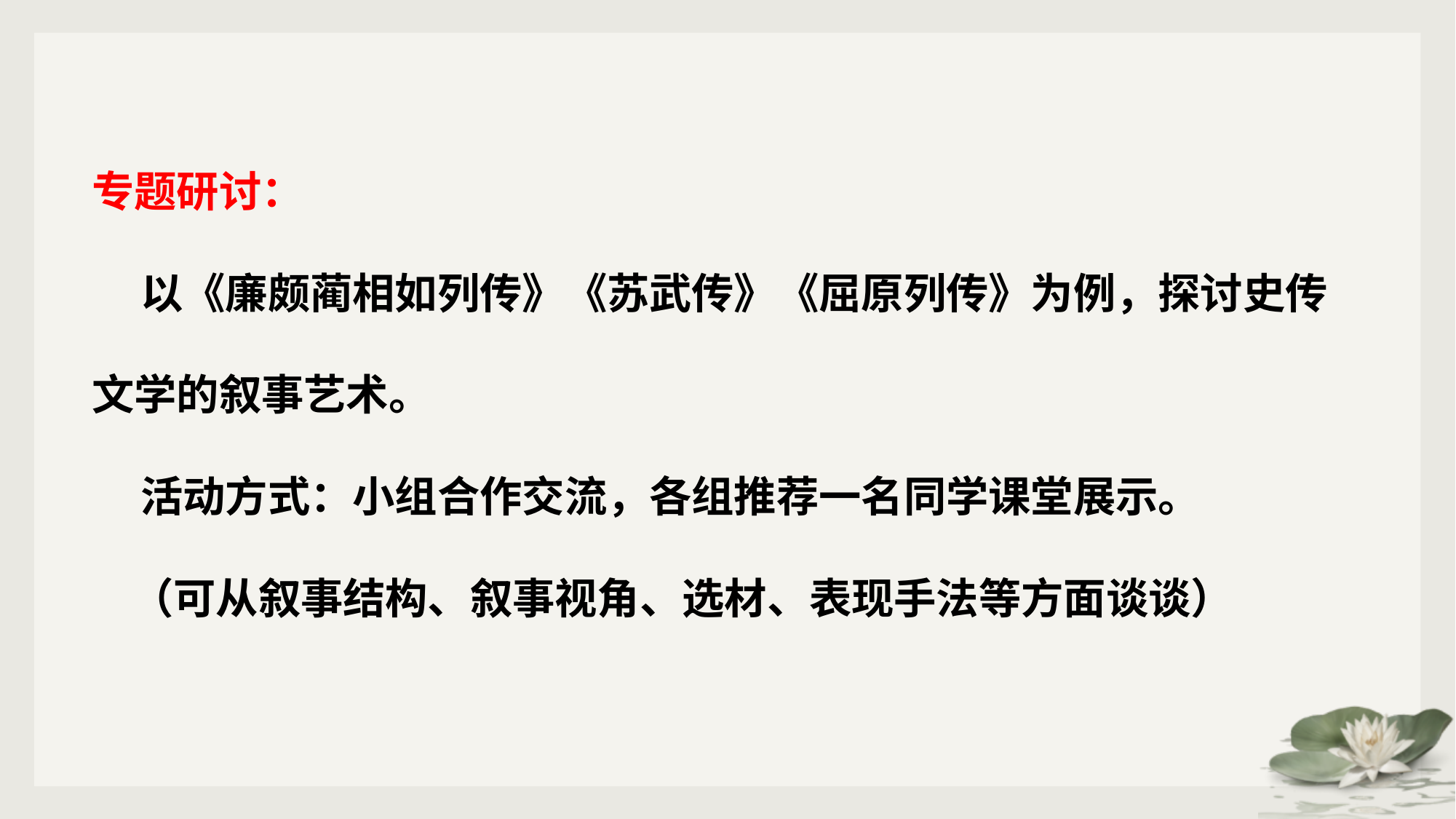

专题研讨：
    以《廉颇蔺相如列传》《苏武传》《屈原列传》为例，探讨史传文学的叙事艺术。
    活动方式：小组合作交流，各组推荐一名同学课堂展示。
   （可从叙事结构、叙事视角、选材、表现手法等方面谈谈）